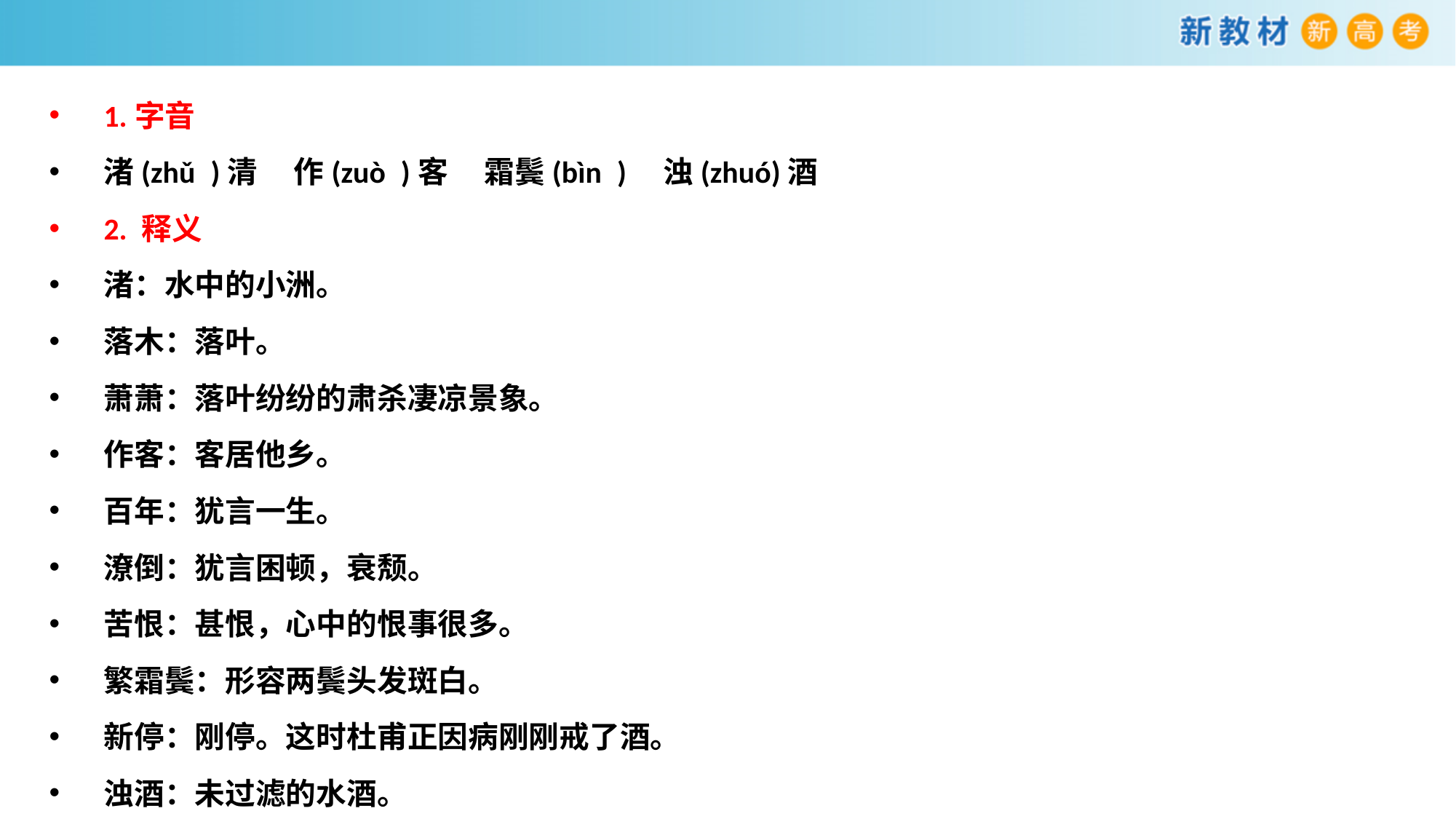

1.字音
渚(zhǔ )清    作(zuò )客    霜鬓(bìn )   浊(zhuó)酒
2. 释义
渚：水中的小洲。
落木：落叶。
萧萧：落叶纷纷的肃杀凄凉景象。
作客：客居他乡。
百年：犹言一生。
潦倒：犹言困顿，衰颓。
苦恨：甚恨，心中的恨事很多。
繁霜鬓：形容两鬓头发斑白。
新停：刚停。这时杜甫正因病刚刚戒了酒。
浊酒：未过滤的水酒。